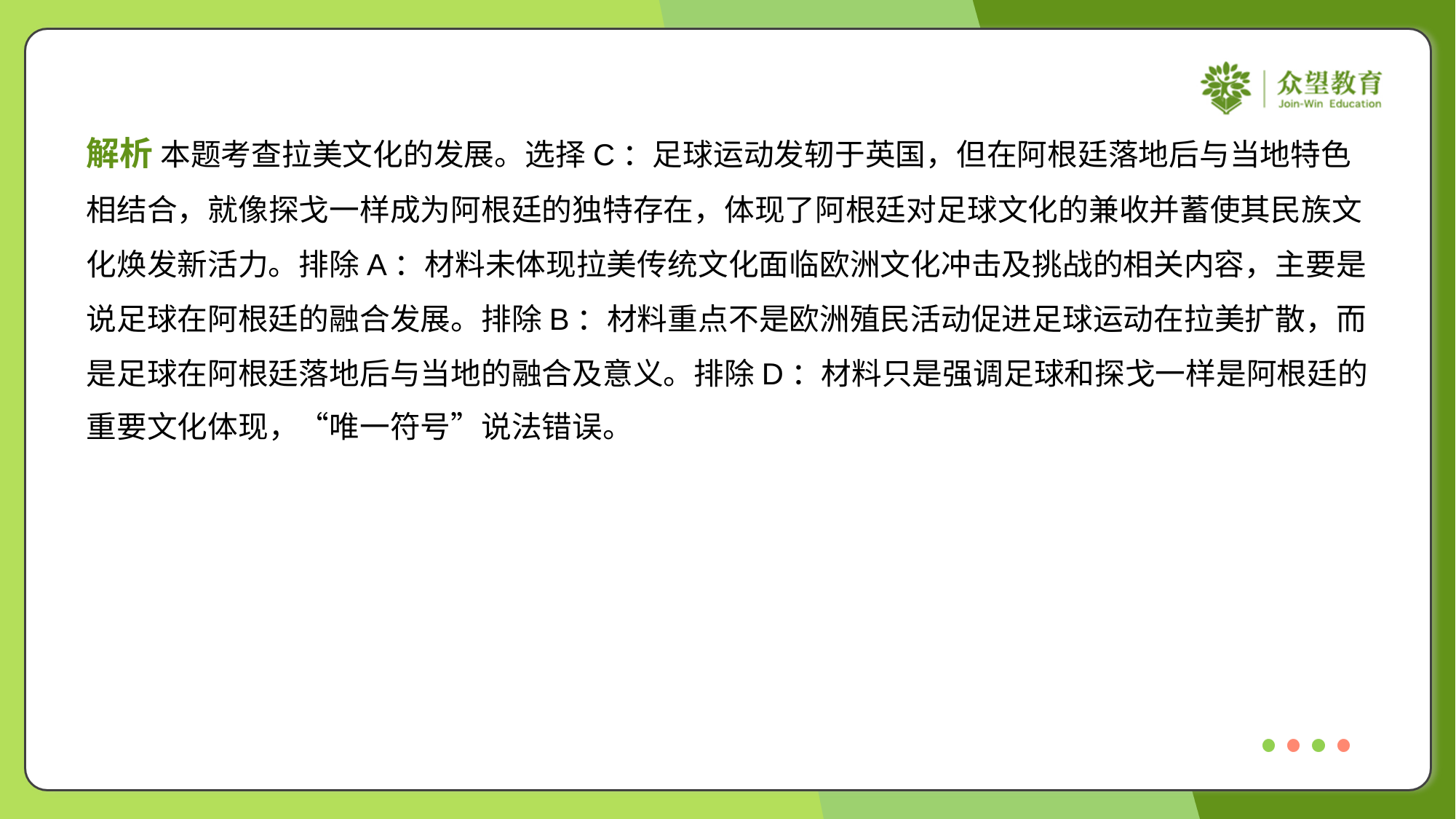

解析 本题考查拉美文化的发展。选择C：足球运动发轫于英国，但在阿根廷落地后与当地特色
相结合，就像探戈一样成为阿根廷的独特存在，体现了阿根廷对足球文化的兼收并蓄使其民族文
化焕发新活力。排除A：材料未体现拉美传统文化面临欧洲文化冲击及挑战的相关内容，主要是
说足球在阿根廷的融合发展。排除B：材料重点不是欧洲殖民活动促进足球运动在拉美扩散，而
是足球在阿根廷落地后与当地的融合及意义。排除D：材料只是强调足球和探戈一样是阿根廷的
重要文化体现，“唯一符号”说法错误。